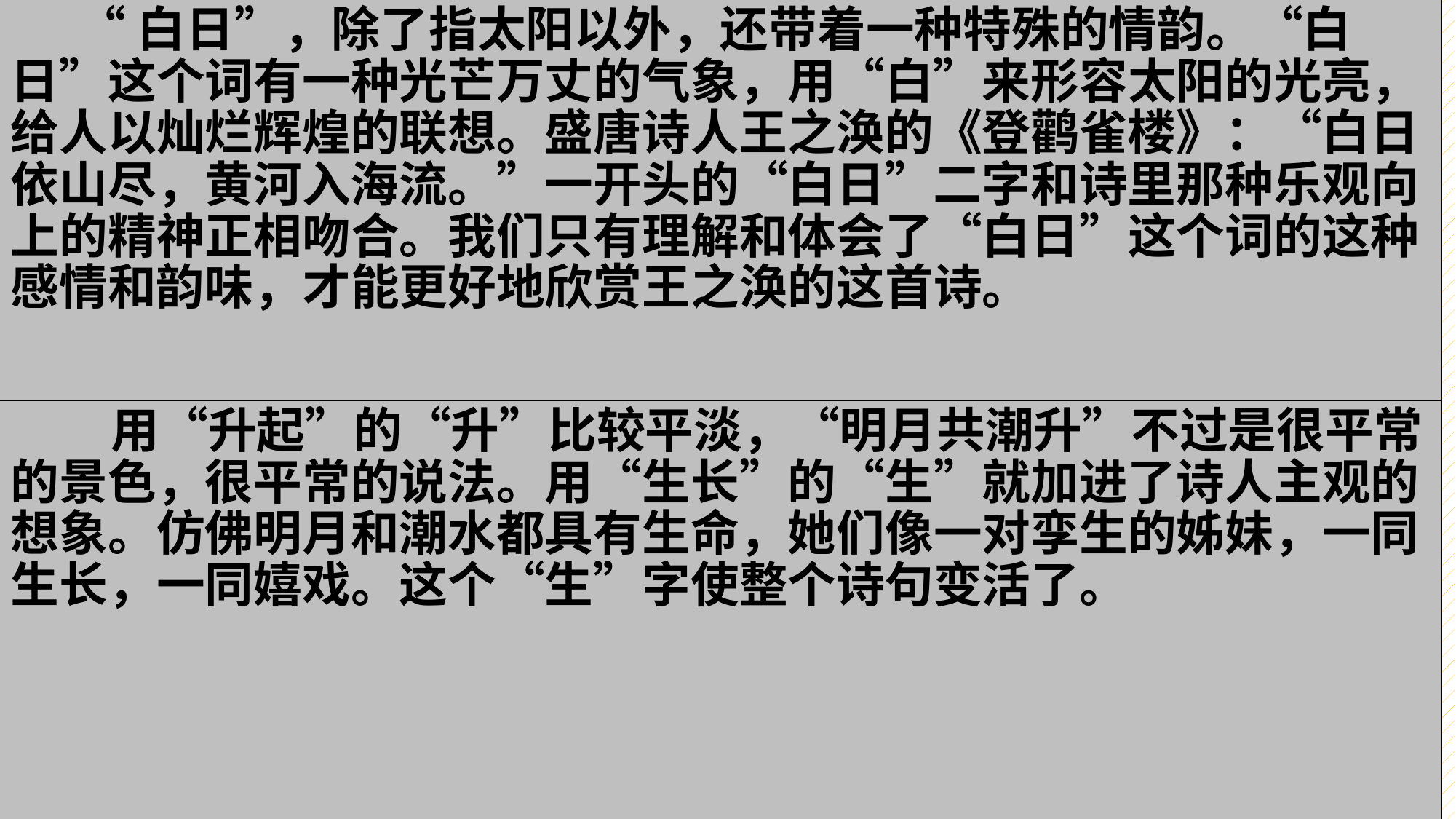

“白日”，除了指太阳以外，还带着一种特殊的情韵。“白日”这个词有一种光芒万丈的气象，用“白”来形容太阳的光亮，给人以灿烂辉煌的联想。盛唐诗人王之涣的《登鹳雀楼》：“白日依山尽，黄河入海流。”一开头的“白日”二字和诗里那种乐观向上的精神正相吻合。我们只有理解和体会了“白日”这个词的这种感情和韵味，才能更好地欣赏王之涣的这首诗。

白日依山尽，黄河入海流。
惊风飘白日（曹植《箜篌引》
示例：实词

        用“升起”的“升”比较平淡，“明月共潮升”不过是很平常的景色，很平常的说法。用“生长”的“生”就加进了诗人主观的想象。仿佛明月和潮水都具有生命，她们像一对孪生的姊妹，一同生长，一同嬉戏。这个“生”字使整个诗句变活了。

皓天舒白日（左思《咏史》）
春江潮水连海平，海上明月共潮生
对诗词中的词语，不但要理解它们的意义，还要能分辨它们的色彩，体会它们的感情韵味。